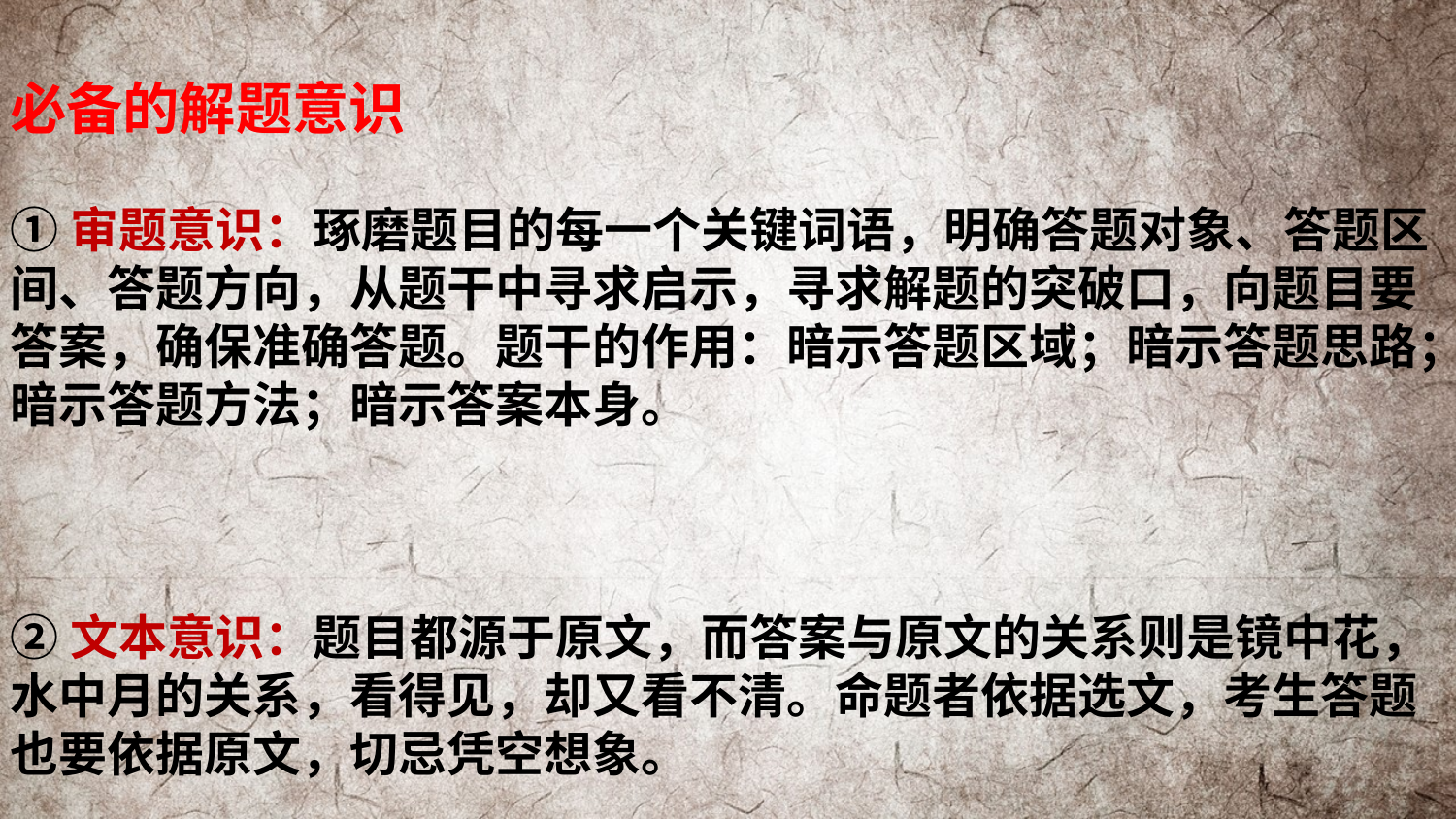

必备的解题意识
①审题意识：琢磨题目的每一个关键词语，明确答题对象、答题区间、答题方向，从题干中寻求启示，寻求解题的突破口，向题目要答案，确保准确答题。题干的作用：暗示答题区域；暗示答题思路；暗示答题方法；暗示答案本身。

②文本意识：题目都源于原文，而答案与原文的关系则是镜中花，水中月的关系，看得见，却又看不清。命题者依据选文，考生答题也要依据原文，切忌凭空想象。